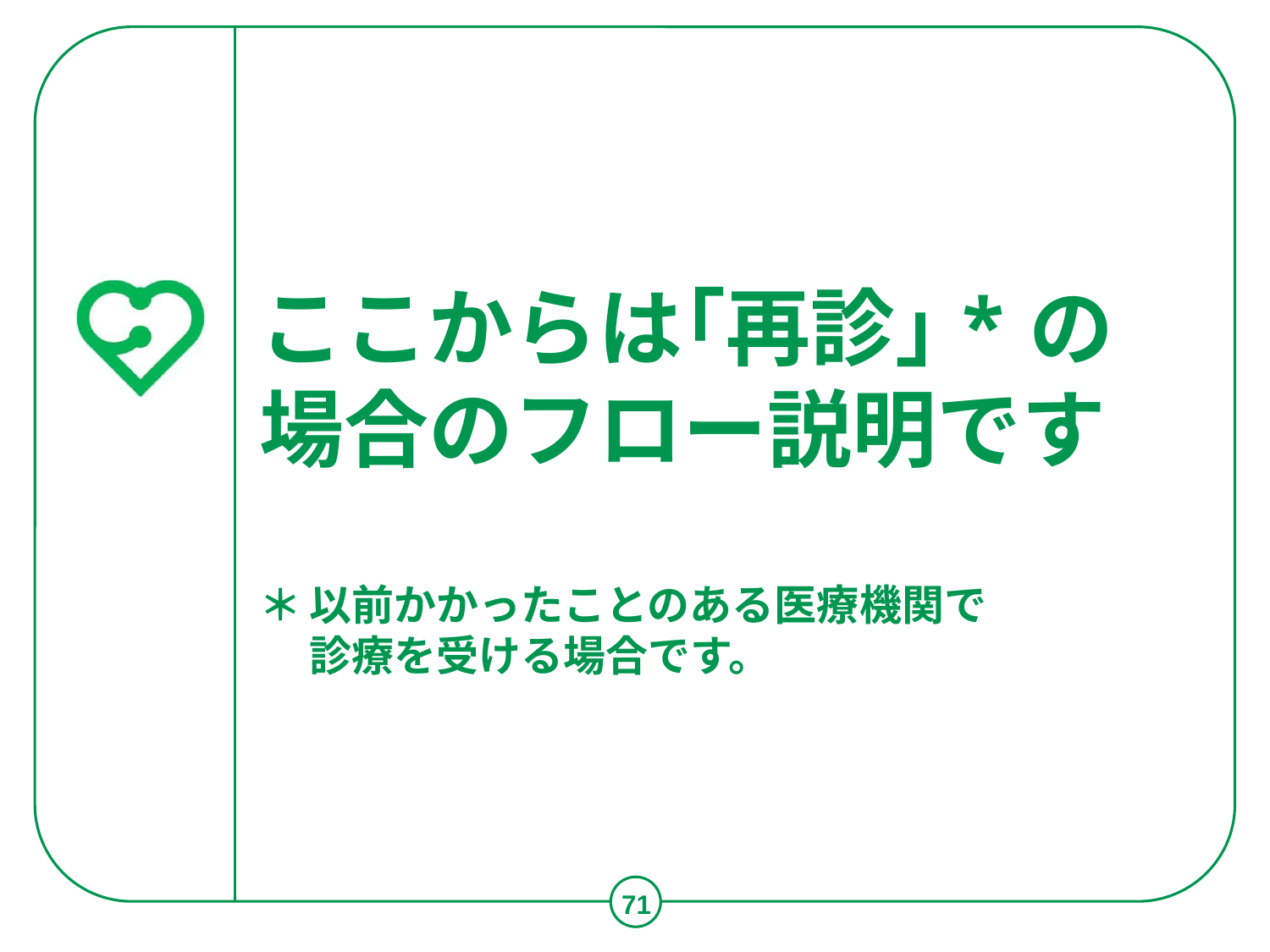

ここからは｢再診｣*の
場合のフロー説明です

＊	以前かかったことのある医療機関で
	診療を受ける場合です。